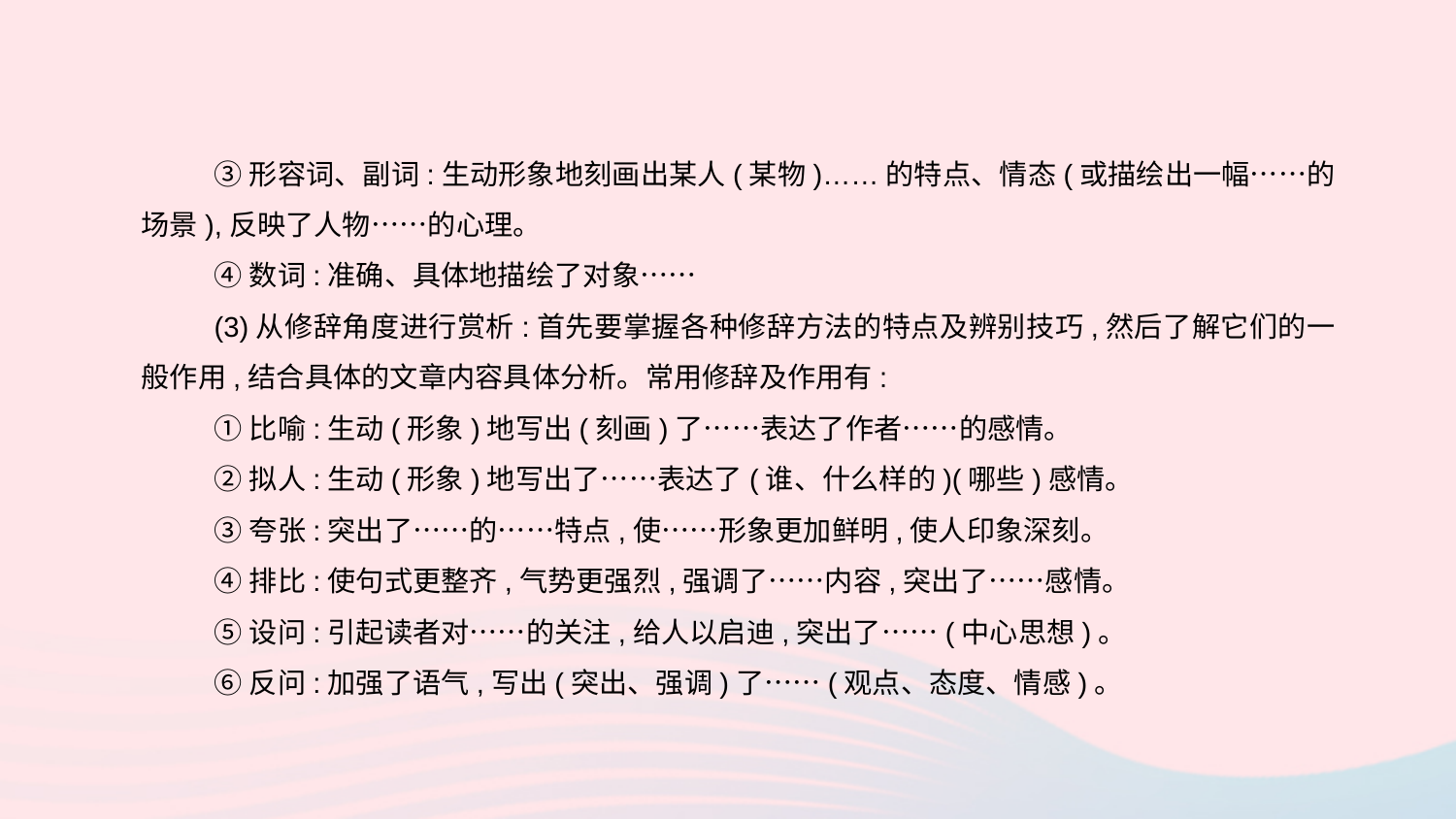

③形容词、副词:生动形象地刻画出某人(某物)……的特点、情态(或描绘出一幅……的场景),反映了人物……的心理。
④数词:准确、具体地描绘了对象……
(3)从修辞角度进行赏析:首先要掌握各种修辞方法的特点及辨别技巧,然后了解它们的一般作用,结合具体的文章内容具体分析。常用修辞及作用有:
①比喻:生动(形象)地写出(刻画)了……表达了作者……的感情。
②拟人:生动(形象)地写出了……表达了(谁、什么样的)(哪些)感情。
③夸张:突出了……的……特点,使……形象更加鲜明,使人印象深刻。
④排比:使句式更整齐,气势更强烈,强调了……内容,突出了……感情。
⑤设问:引起读者对……的关注,给人以启迪,突出了……(中心思想)。
⑥反问:加强了语气,写出(突出、强调)了……(观点、态度、情感)。